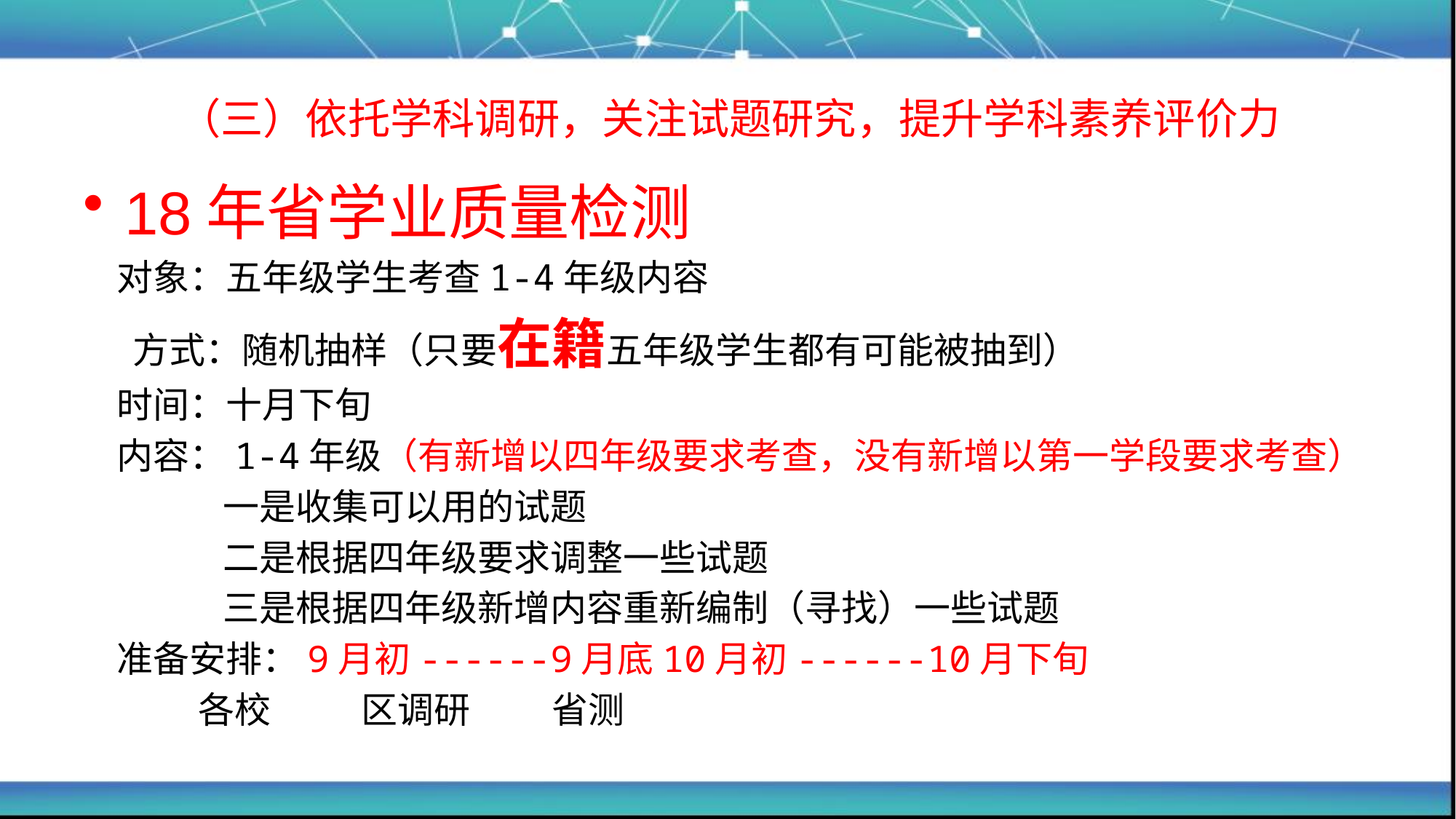

# （三）依托学科调研，关注试题研究，提升学科素养评价力
18年省学业质量检测
   对象：五年级学生考查1-4年级内容
     方式：随机抽样（只要在籍五年级学生都有可能被抽到）
   时间：十月下旬
   内容：1-4年级（有新增以四年级要求考查，没有新增以第一学段要求考查）
                一是收集可以用的试题
                二是根据四年级要求调整一些试题
                三是根据四年级新增内容重新编制（寻找）一些试题
   准备安排：9月初------9月底10月初------10月下旬
             各校           区调研          省测